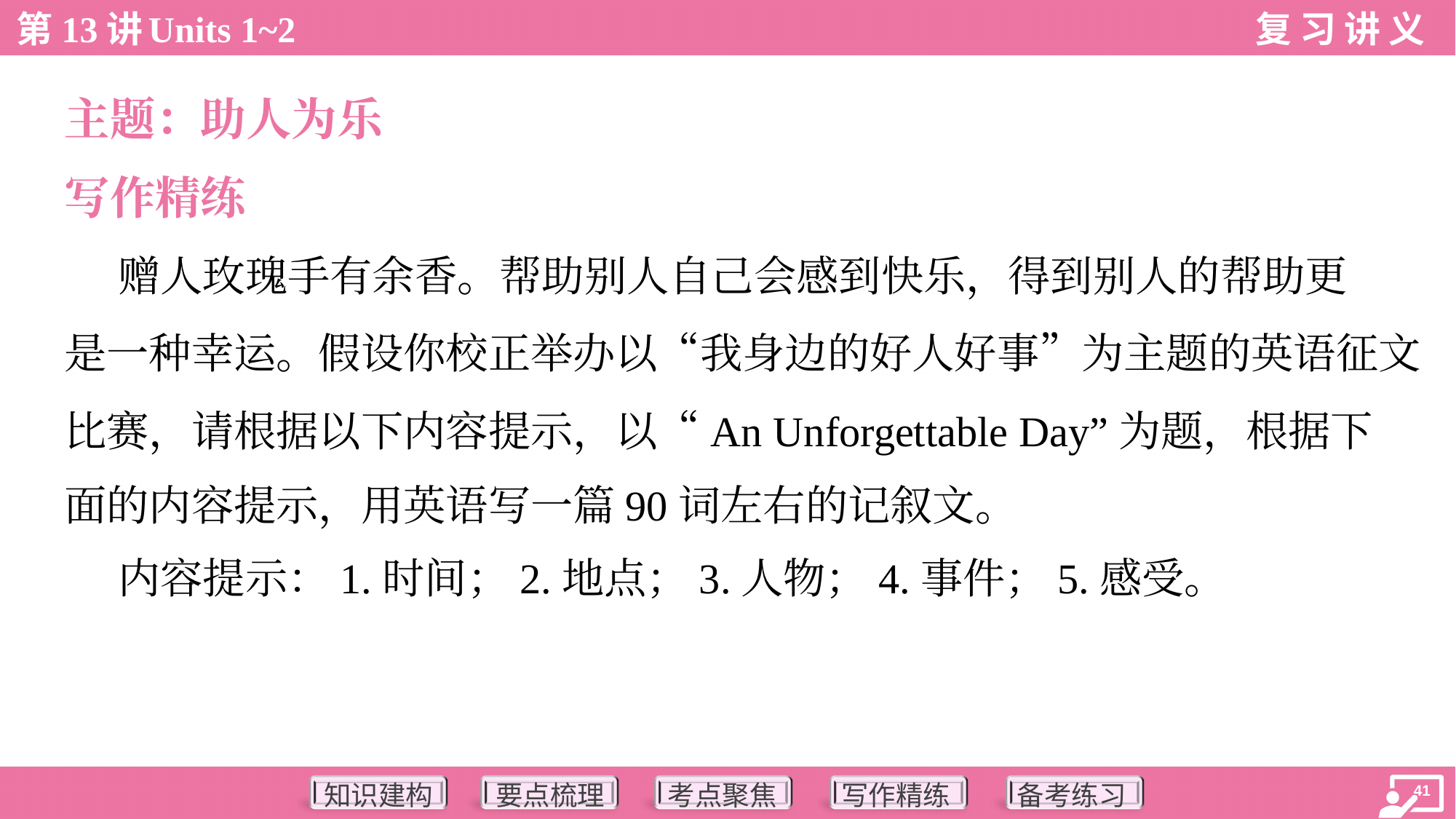

主题：助人为乐
写作精练
    赠人玫瑰手有余香。帮助别人自己会感到快乐，得到别人的帮助更
是一种幸运。假设你校正举办以“我身边的好人好事”为主题的英语征文
比赛，请根据以下内容提示，以“An Unforgettable Day”为题，根据下
面的内容提示，用英语写一篇90词左右的记叙文。
    内容提示：1.时间；2.地点；3.人物；4.事件；5.感受。